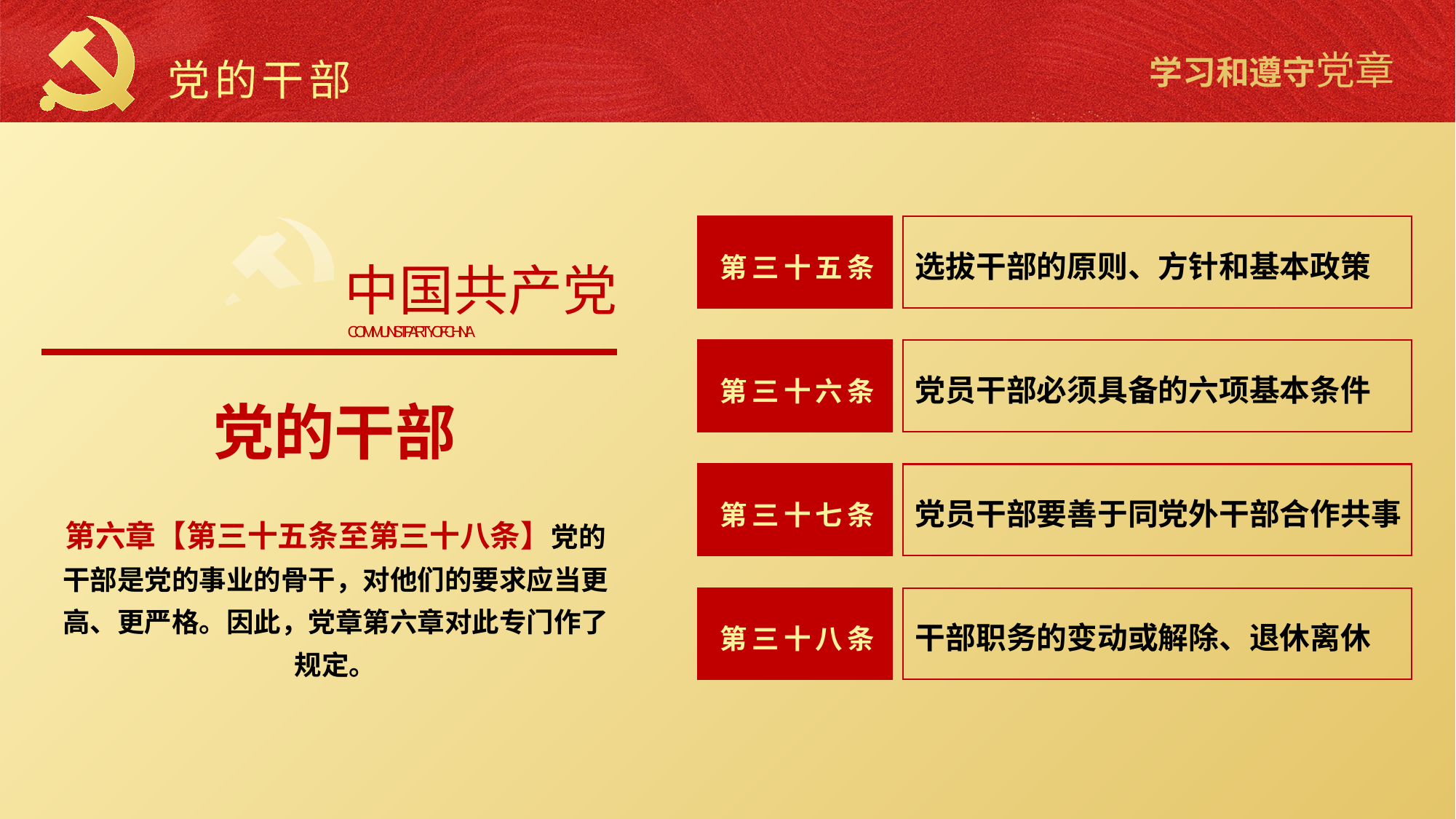

党的干部

中国共产党
COMMUNIST PARTY OF CHINA

选拔干部的原则、方针和基本政策
第三十五条

党员干部必须具备的六项基本条件
第三十六条
党的干部

党员干部要善于同党外干部合作共事
第三十七条
第六章【第三十五条至第三十八条】党的干部是党的事业的骨干，对他们的要求应当更高、更严格。因此，党章第六章对此专门作了规定。

干部职务的变动或解除、退休离休
第三十八条